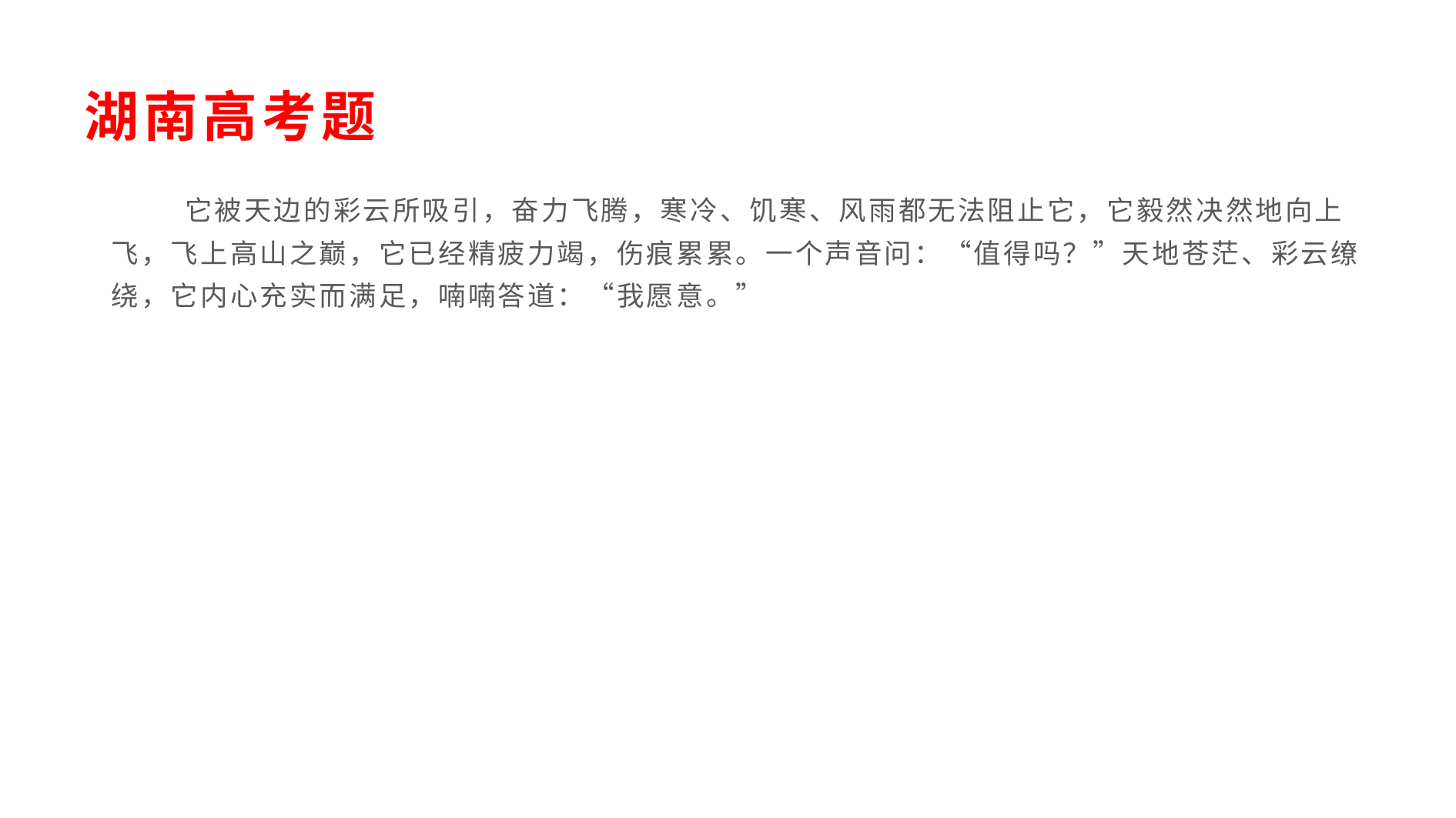

# 湖南高考题
           它被天边的彩云所吸引，奋力飞腾，寒冷、饥寒、风雨都无法阻止它，它毅然决然地向上飞，飞上高山之巅，它已经精疲力竭，伤痕累累。一个声音问：“值得吗？”天地苍茫、彩云缭绕，它内心充实而满足，喃喃答道：“我愿意。”